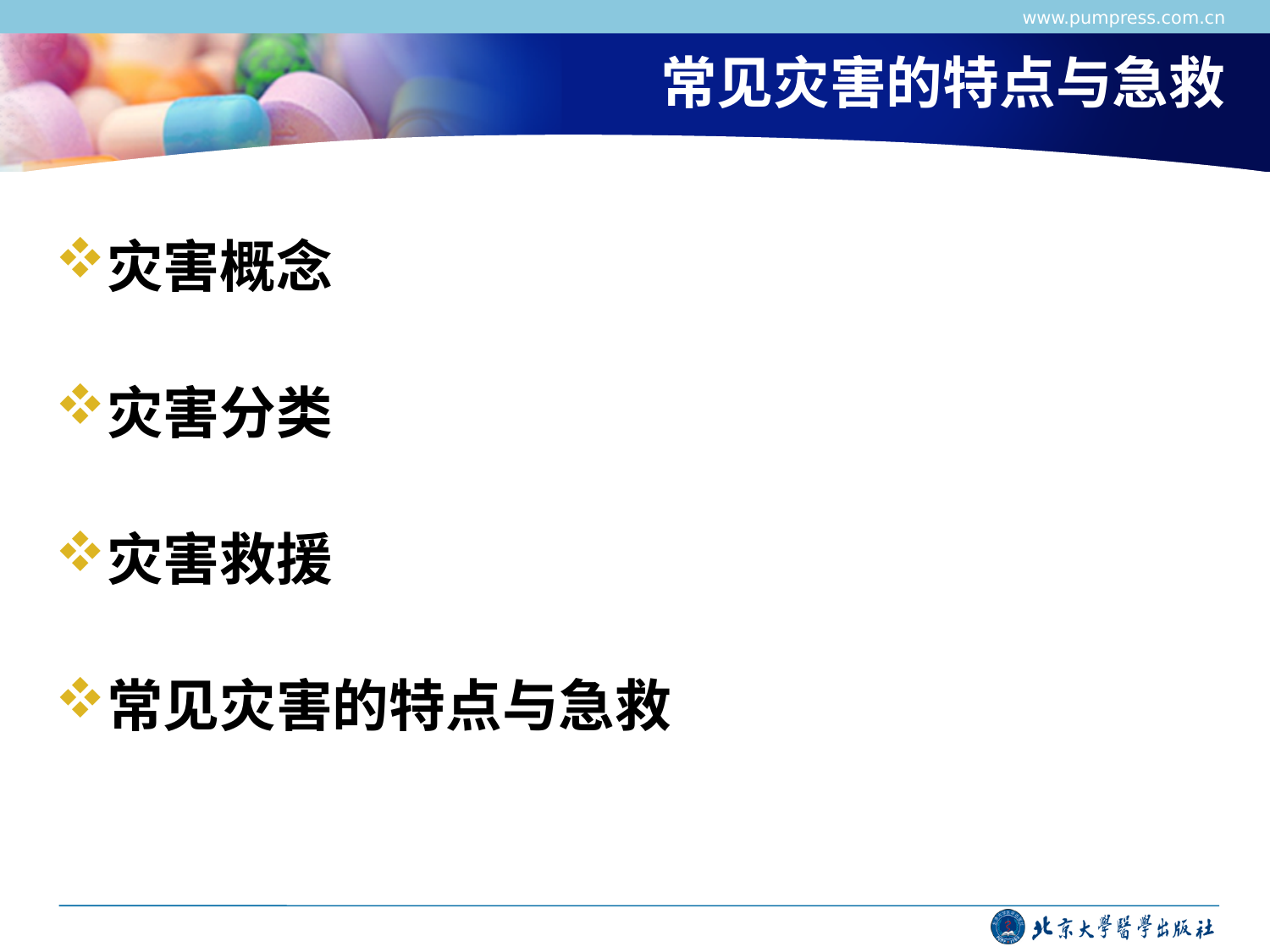

www.pumpress.com.cn
# 常见灾害的特点与急救
灾害概念
灾害分类
灾害救援
常见灾害的特点与急救